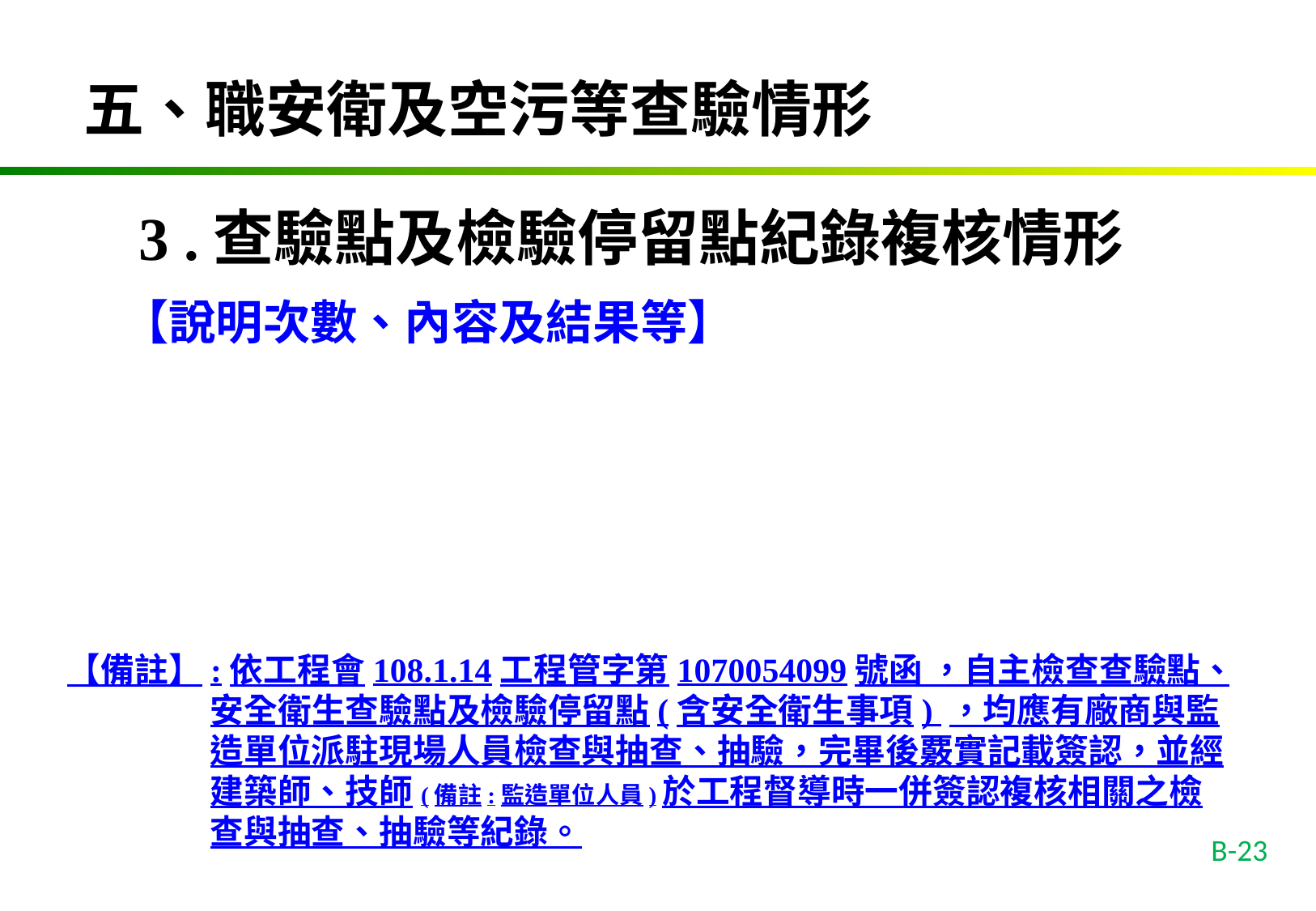

五、職安衛及空污等查驗情形

3 .查驗點及檢驗停留點紀錄複核情形
【說明次數、內容及結果等】
【備註】:依工程會108.1.14工程管字第1070054099號函 ，自主檢查查驗點、安全衛生查驗點及檢驗停留點(含安全衛生事項) ，均應有廠商與監造單位派駐現場人員檢查與抽查、抽驗，完畢後覈實記載簽認，並經建築師、技師(備註:監造單位人員)於工程督導時一併簽認複核相關之檢查與抽查、抽驗等紀錄。
B-23